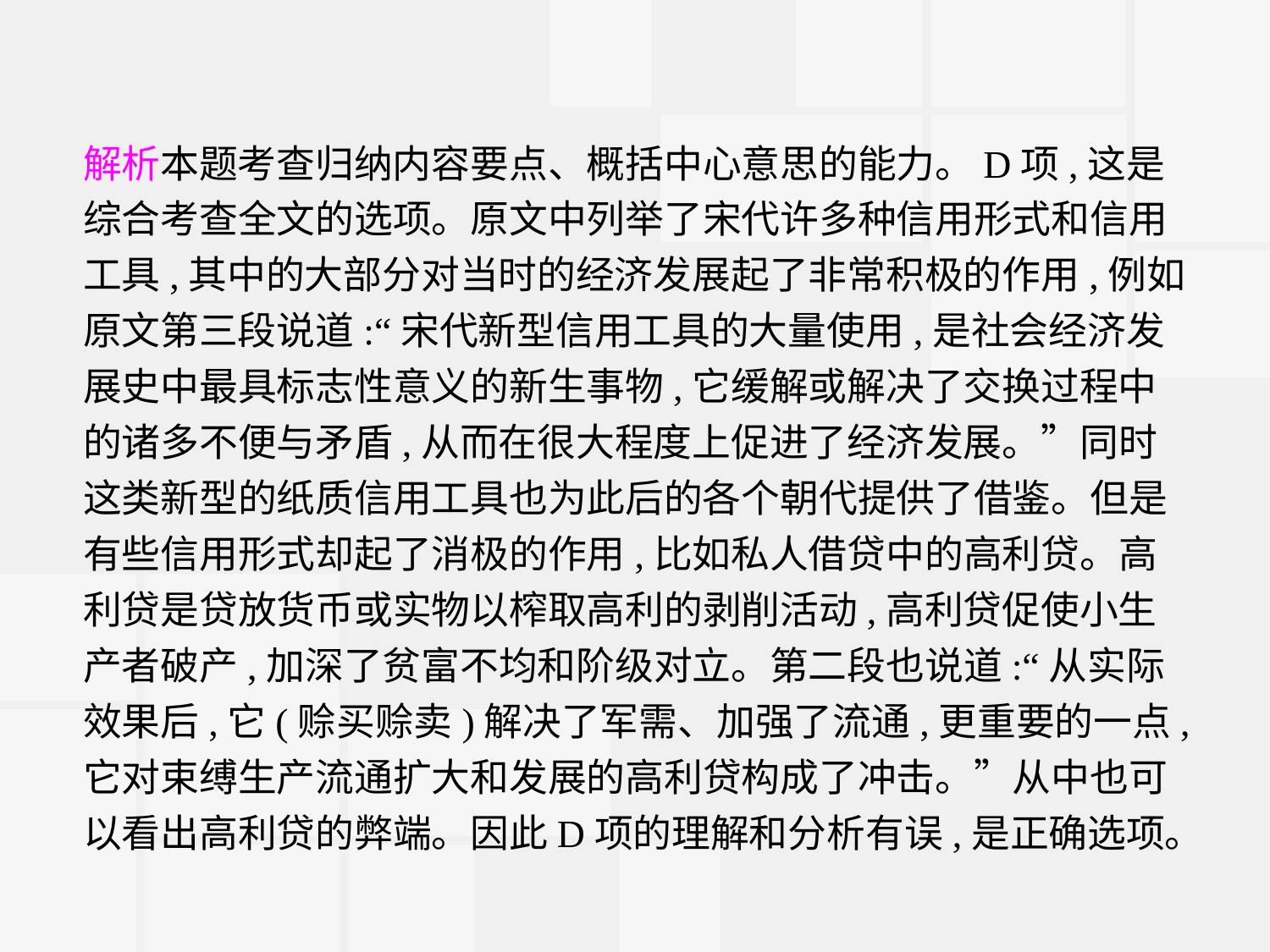

解析本题考查归纳内容要点、概括中心意思的能力。D项,这是综合考查全文的选项。原文中列举了宋代许多种信用形式和信用工具,其中的大部分对当时的经济发展起了非常积极的作用,例如原文第三段说道:“宋代新型信用工具的大量使用,是社会经济发展史中最具标志性意义的新生事物,它缓解或解决了交换过程中的诸多不便与矛盾,从而在很大程度上促进了经济发展。”同时这类新型的纸质信用工具也为此后的各个朝代提供了借鉴。但是有些信用形式却起了消极的作用,比如私人借贷中的高利贷。高利贷是贷放货币或实物以榨取高利的剥削活动,高利贷促使小生产者破产,加深了贫富不均和阶级对立。第二段也说道:“从实际效果后,它(赊买赊卖)解决了军需、加强了流通,更重要的一点,它对束缚生产流通扩大和发展的高利贷构成了冲击。”从中也可以看出高利贷的弊端。因此D项的理解和分析有误,是正确选项。